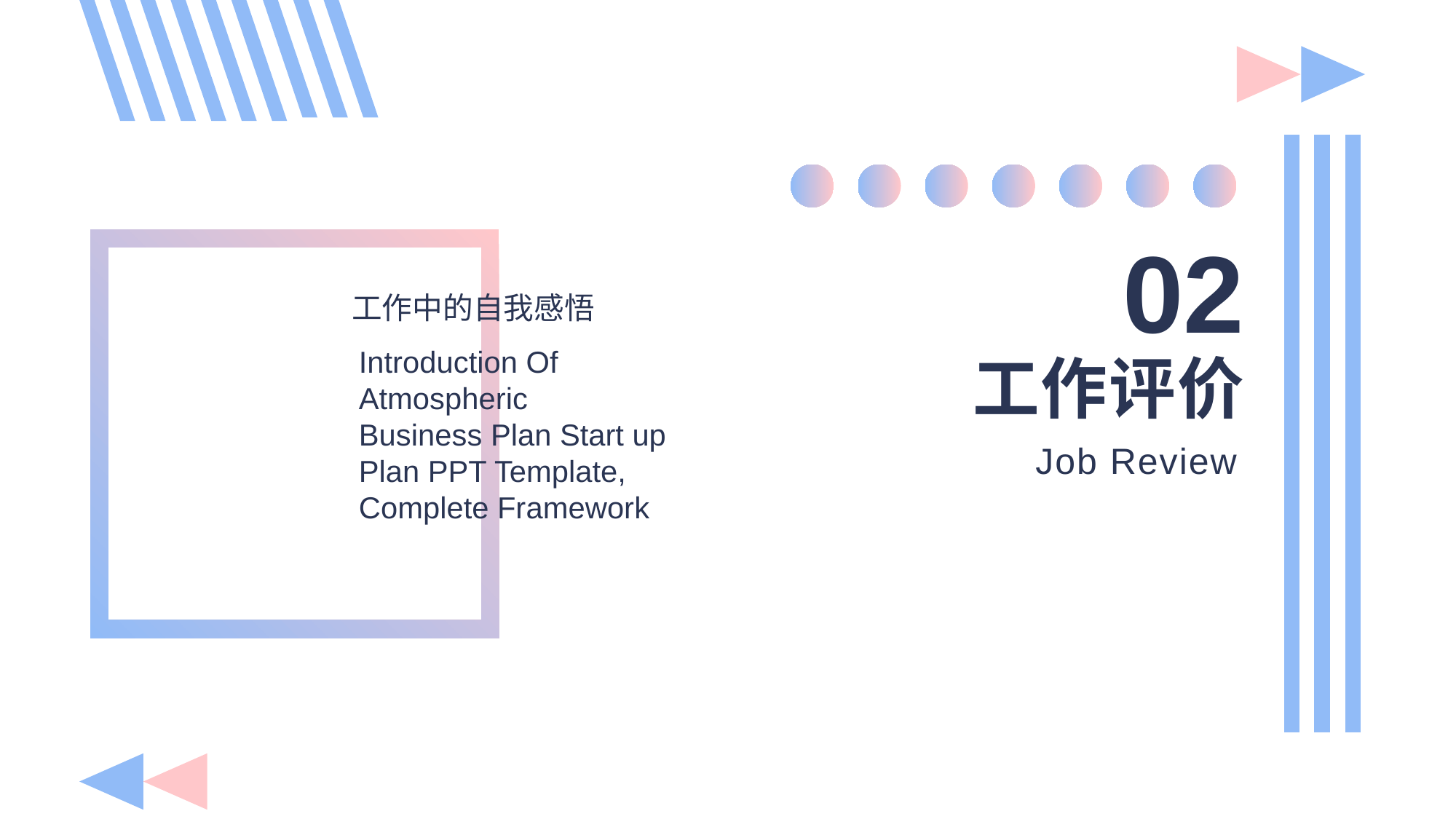

02

工作中的自我感悟
工作评价
Job Review
Introduction Of Atmospheric
Business Plan Start up Plan PPT Template,
Complete Framework